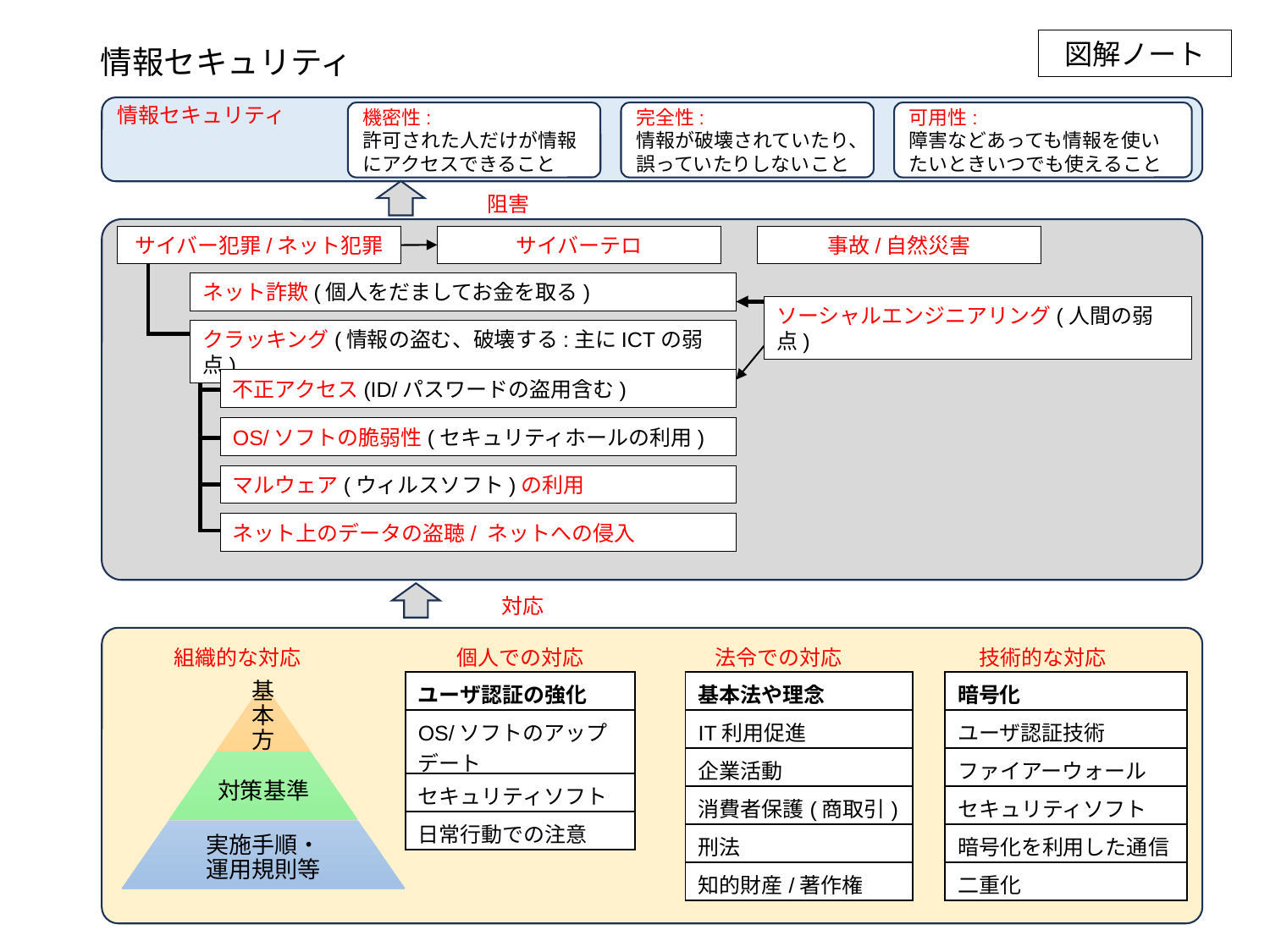

図解ノート
情報セキュリティ
情報セキュリティ

機密性:
許可された人だけが情報にアクセスできること
完全性:
情報が破壊されていたり、誤っていたりしないこと
可用性:
障害などあっても情報を使いたいときいつでも使えること

阻害

サイバー犯罪/ネット犯罪
サイバーテロ
事故/自然災害
ネット詐欺(個人をだましてお金を取る)
ソーシャルエンジニアリング(人間の弱点)
クラッキング(情報の盗む、破壊する:主にICTの弱点)
不正アクセス(ID/パスワードの盗用含む)
OS/ソフトの脆弱性(セキュリティホールの利用)
マルウェア(ウィルスソフト)の利用
ネット上のデータの盗聴/ ネットへの侵入

対応

組織的な対応
法令での対応
個人での対応
技術的な対応
| ユーザ認証の強化 |
| --- |
| OS/ソフトのアップデート |
| セキュリティソフト |
| 日常行動での注意 |
| 基本法や理念 |
| --- |
| IT利用促進 |
| 企業活動 |
| 消費者保護(商取引) |
| 刑法 |
| 知的財産/著作権 |
| 暗号化 |
| --- |
| ユーザ認証技術 |
| ファイアーウォール |
| セキュリティソフト |
| 暗号化を利用した通信 |
| 二重化 |
基本
方針
対策基準
実施手順・
運用規則等